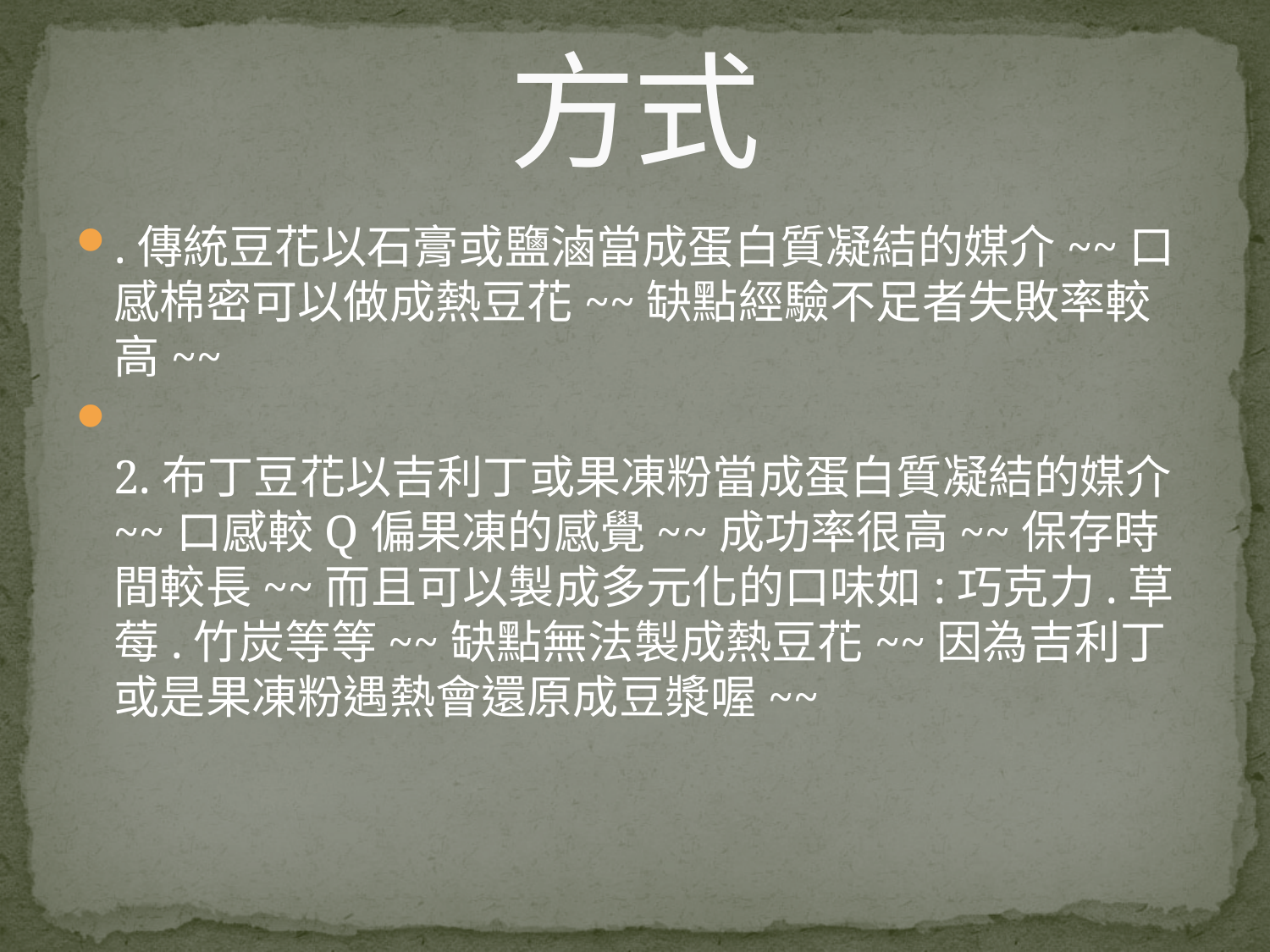

# 方式
.傳統豆花以石膏或鹽滷當成蛋白質凝結的媒介~~口感棉密可以做成熱豆花~~缺點經驗不足者失敗率較高~~
2.布丁豆花以吉利丁或果凍粉當成蛋白質凝結的媒介~~口感較Q偏果凍的感覺~~成功率很高~~保存時間較長~~而且可以製成多元化的口味如:巧克力.草莓.竹炭等等~~缺點無法製成熱豆花~~因為吉利丁或是果凍粉遇熱會還原成豆漿喔~~